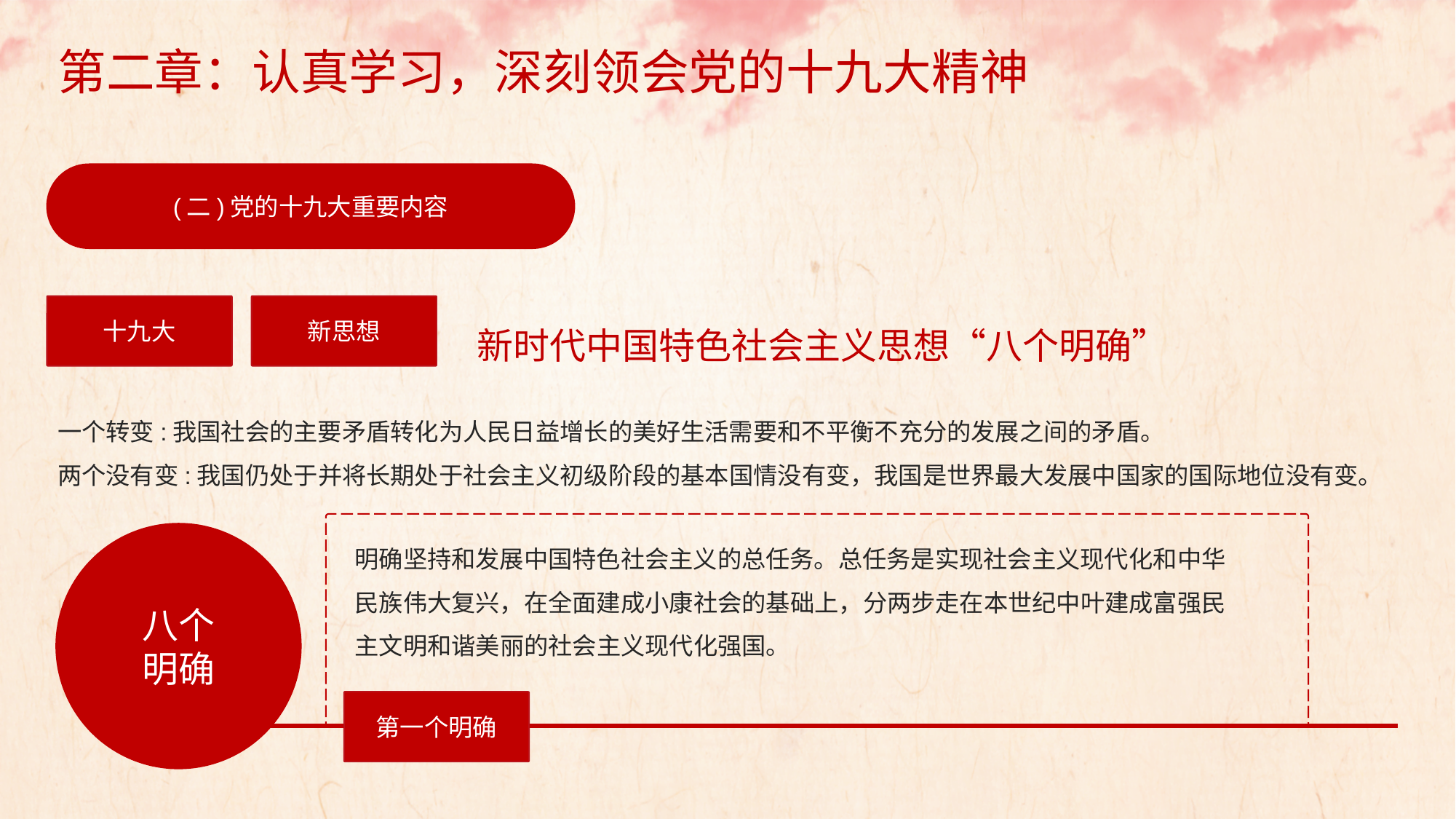

第二章：认真学习，深刻领会党的十九大精神
(二)党的十九大重要内容
新时代中国特色社会主义思想“八个明确”
十九大
新思想
一个转变:我国社会的主要矛盾转化为人民日益增长的美好生活需要和不平衡不充分的发展之间的矛盾。
两个没有变:我国仍处于并将长期处于社会主义初级阶段的基本国情没有变，我国是世界最大发展中国家的国际地位没有变。

明确坚持和发展中国特色社会主义的总任务。总任务是实现社会主义现代化和中华民族伟大复兴，在全面建成小康社会的基础上，分两步走在本世纪中叶建成富强民主文明和谐美丽的社会主义现代化强国。
八个
明确
第一个明确